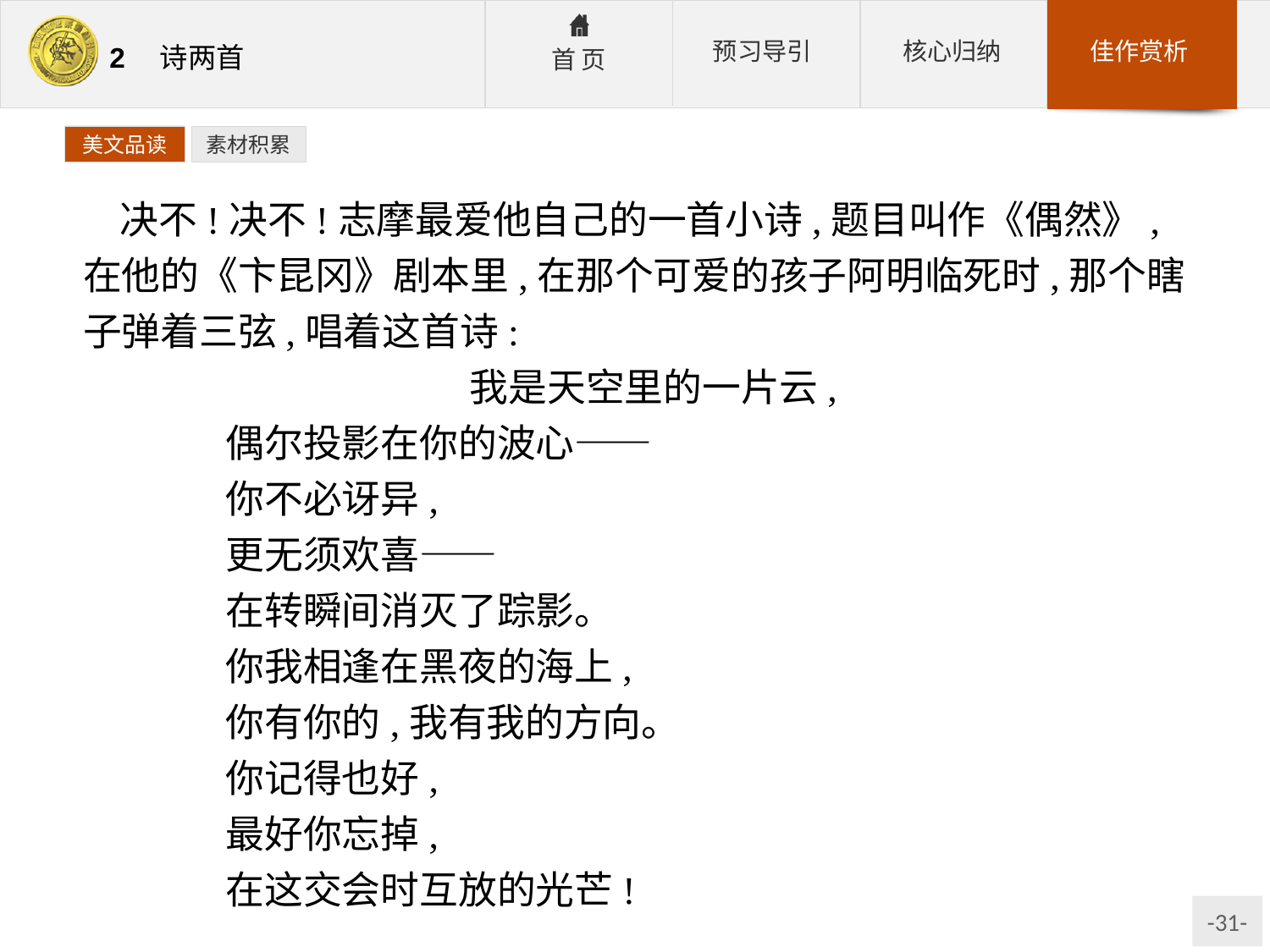

美文品读
素材积累
决不!决不!志摩最爱他自己的一首小诗,题目叫作《偶然》,在他的《卞昆冈》剧本里,在那个可爱的孩子阿明临死时,那个瞎子弹着三弦,唱着这首诗:
我是天空里的一片云,
	偶尔投影在你的波心——
	你不必讶异,
	更无须欢喜——
	在转瞬间消灭了踪影。
	你我相逢在黑夜的海上,
	你有你的,我有我的方向。
	你记得也好,
	最好你忘掉,
	在这交会时互放的光芒!